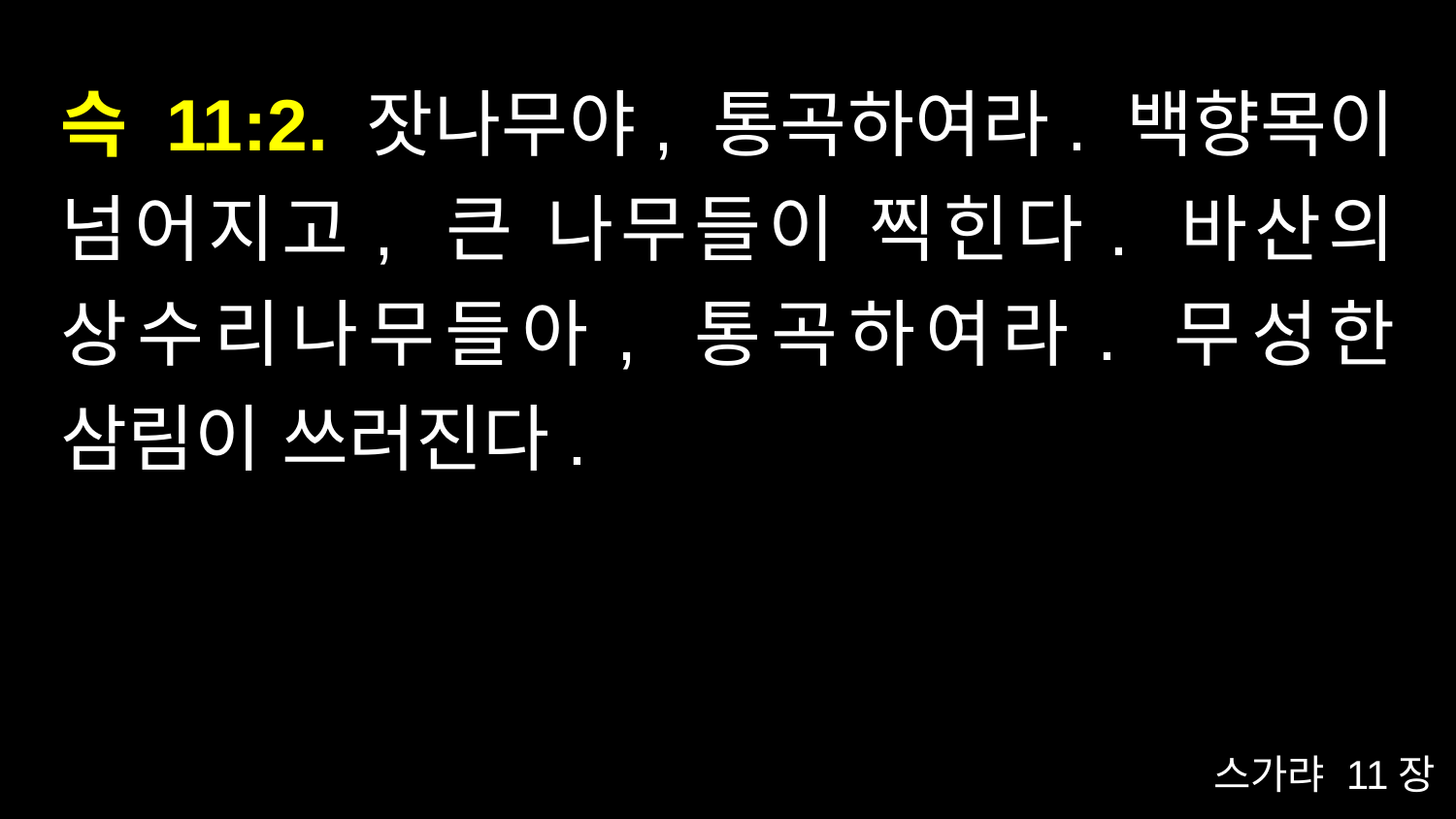

# 슥 11:2. 잣나무야, 통곡하여라. 백향목이 넘어지고, 큰 나무들이 찍힌다. 바산의 상수리나무들아, 통곡하여라. 무성한 삼림이 쓰러진다.
스가랴 11장